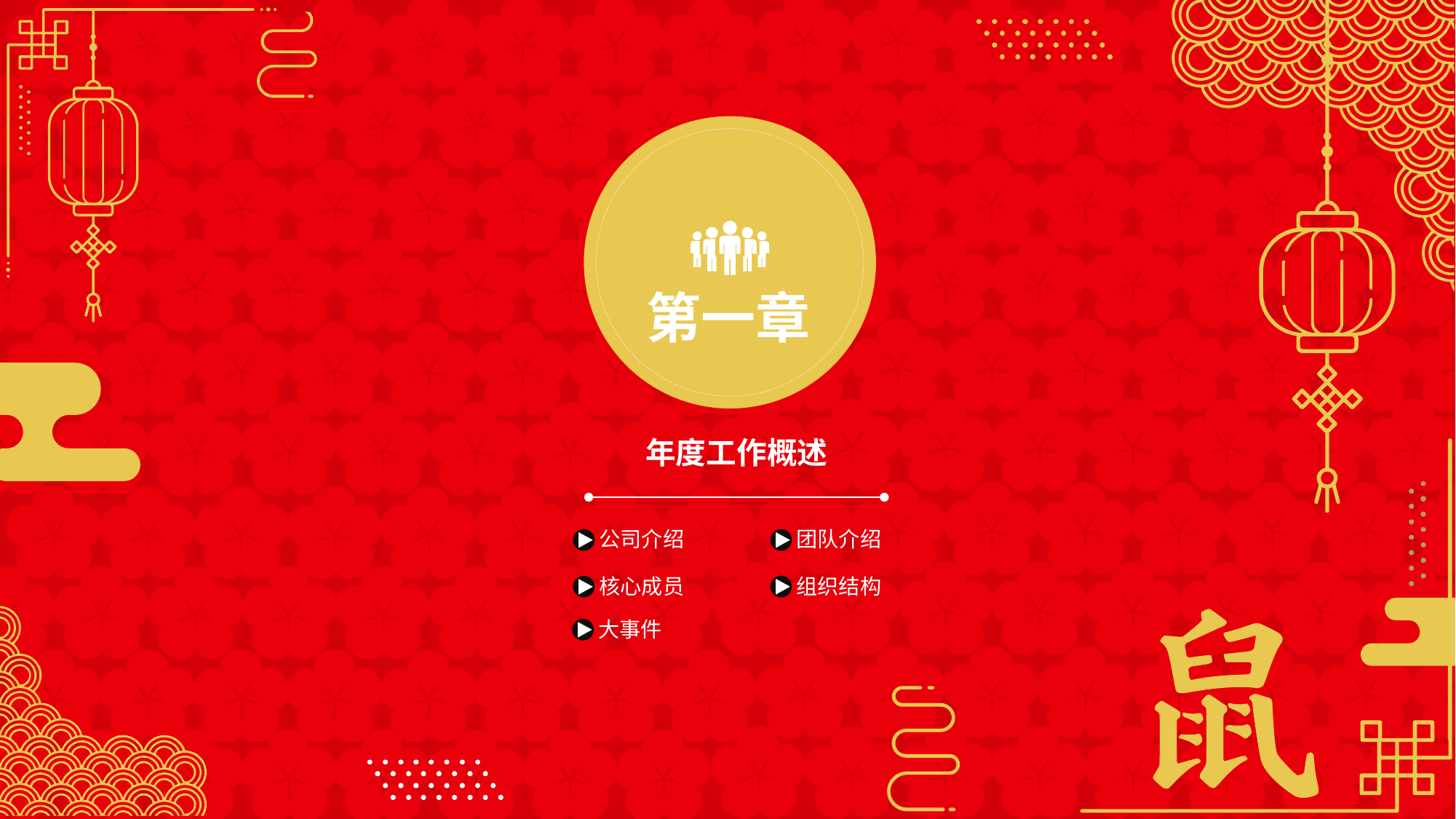

第一章

年度工作概述

公司介绍
团队介绍

组织结构
核心成员

大事件